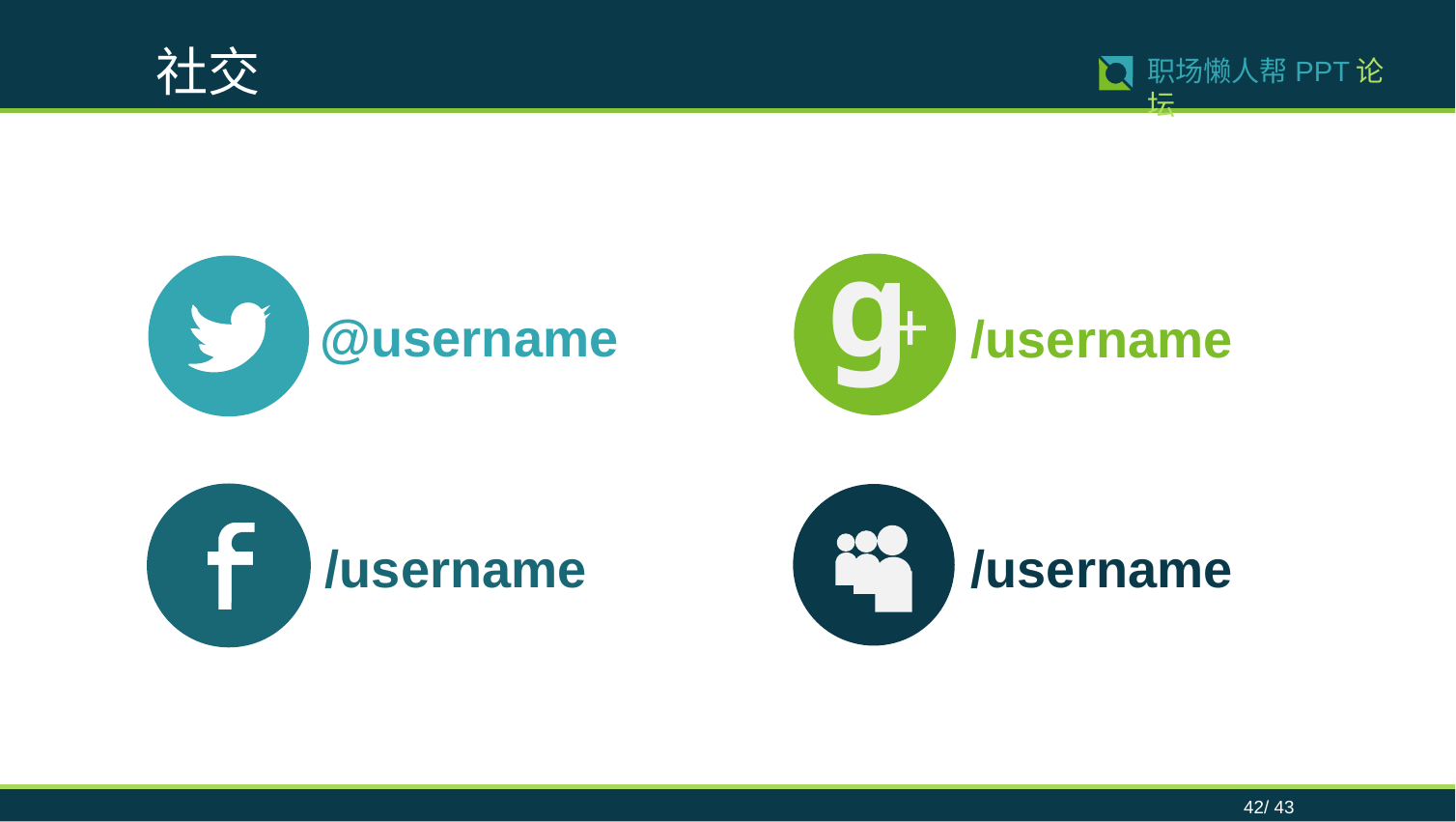

社交

42/ 43

职场懒人帮PPT论坛
g
+

@username
/username

/username
/username